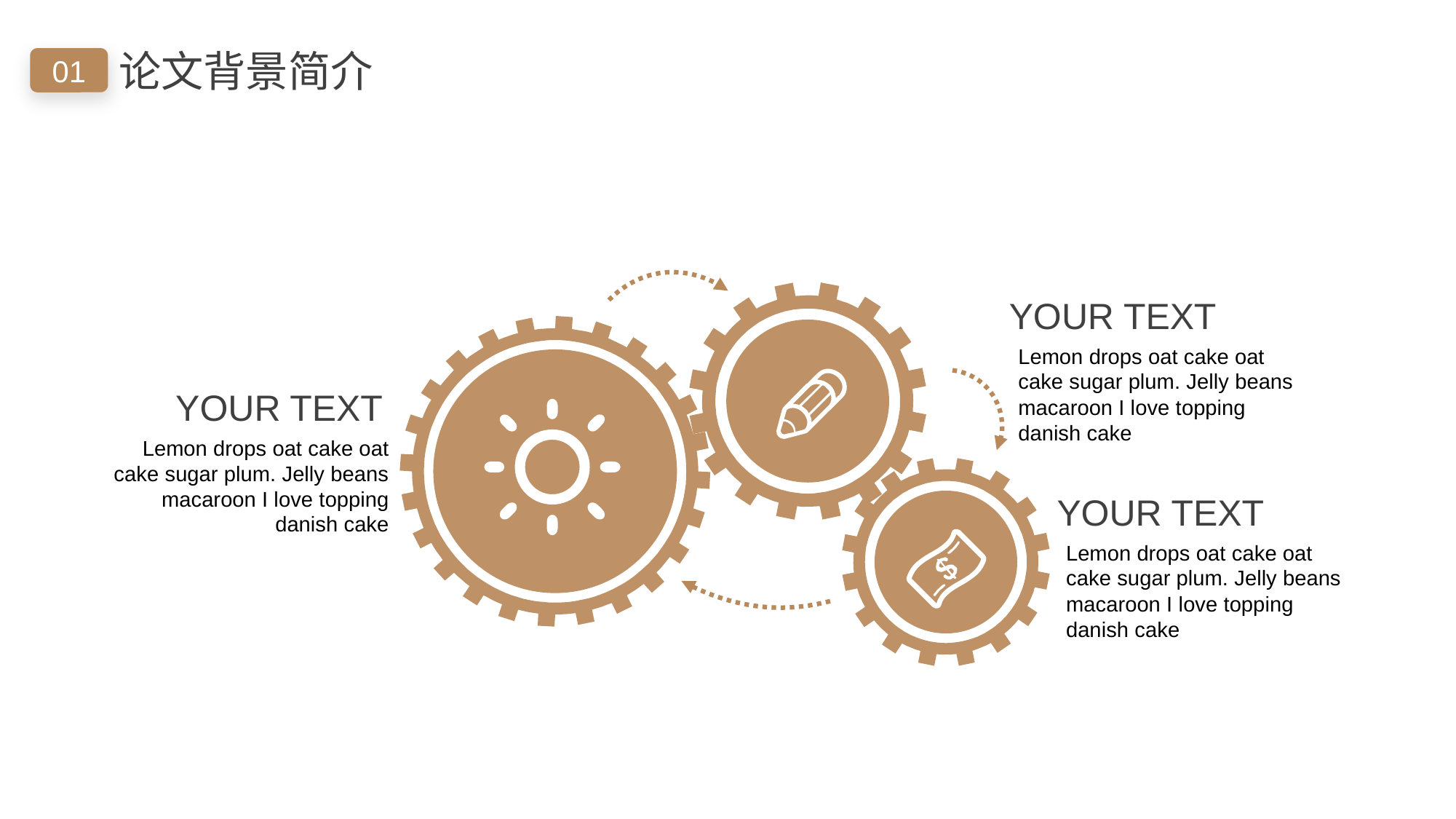

论文背景简介
01

YOUR TEXT
Lemon drops oat cake oat cake sugar plum. Jelly beans macaroon I love topping danish cake

 YOUR TEXT
Lemon drops oat cake oat cake sugar plum. Jelly beans macaroon I love topping danish cake

YOUR TEXT
Lemon drops oat cake oat cake sugar plum. Jelly beans macaroon I love topping danish cake